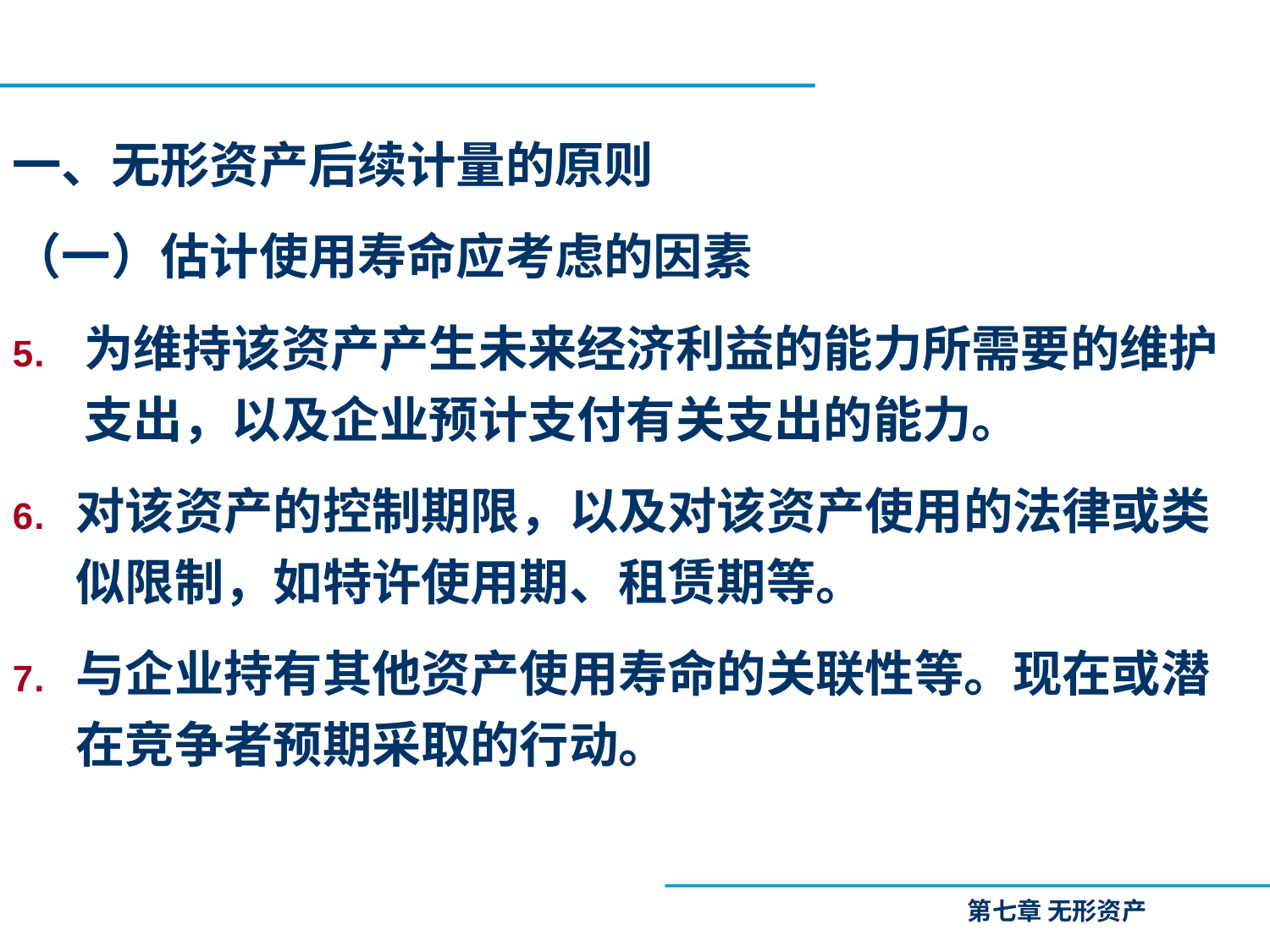

一、无形资产后续计量的原则
（一）估计使用寿命应考虑的因素
为维持该资产产生未来经济利益的能力所需要的维护支出，以及企业预计支付有关支出的能力。
对该资产的控制期限，以及对该资产使用的法律或类似限制，如特许使用期、租赁期等。
与企业持有其他资产使用寿命的关联性等。现在或潜在竞争者预期采取的行动。